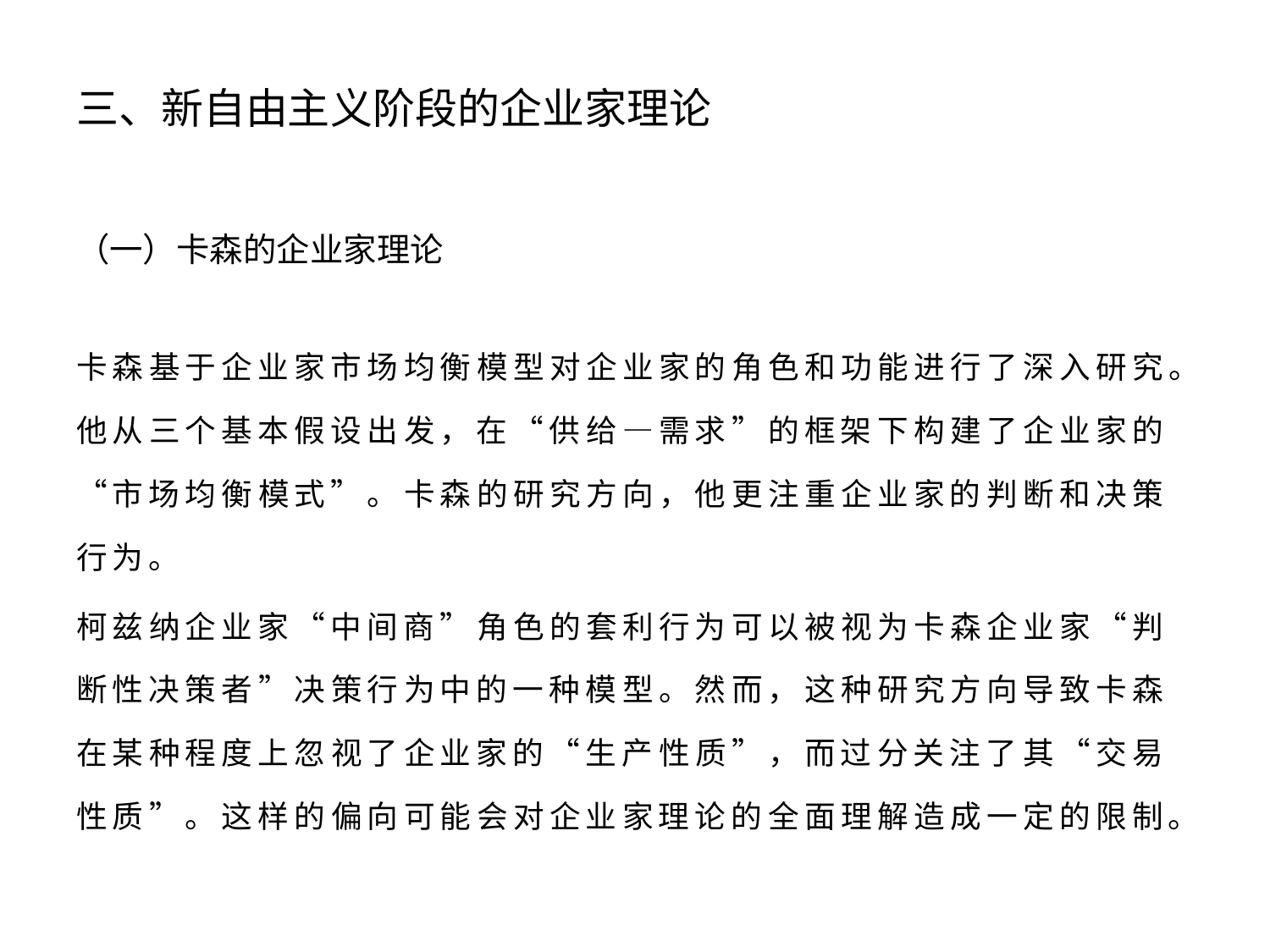

# 三、新自由主义阶段的企业家理论

（一）卡森的企业家理论

卡森基于企业家市场均衡模型对企业家的角色和功能进行了深入研究。他从三个基本假设出发，在“供给—需求”的框架下构建了企业家的“市场均衡模式”。卡森的研究方向，他更注重企业家的判断和决策行为。
柯兹纳企业家“中间商”角色的套利行为可以被视为卡森企业家“判断性决策者”决策行为中的一种模型。然而，这种研究方向导致卡森在某种程度上忽视了企业家的“生产性质”，而过分关注了其“交易性质”。这样的偏向可能会对企业家理论的全面理解造成一定的限制。